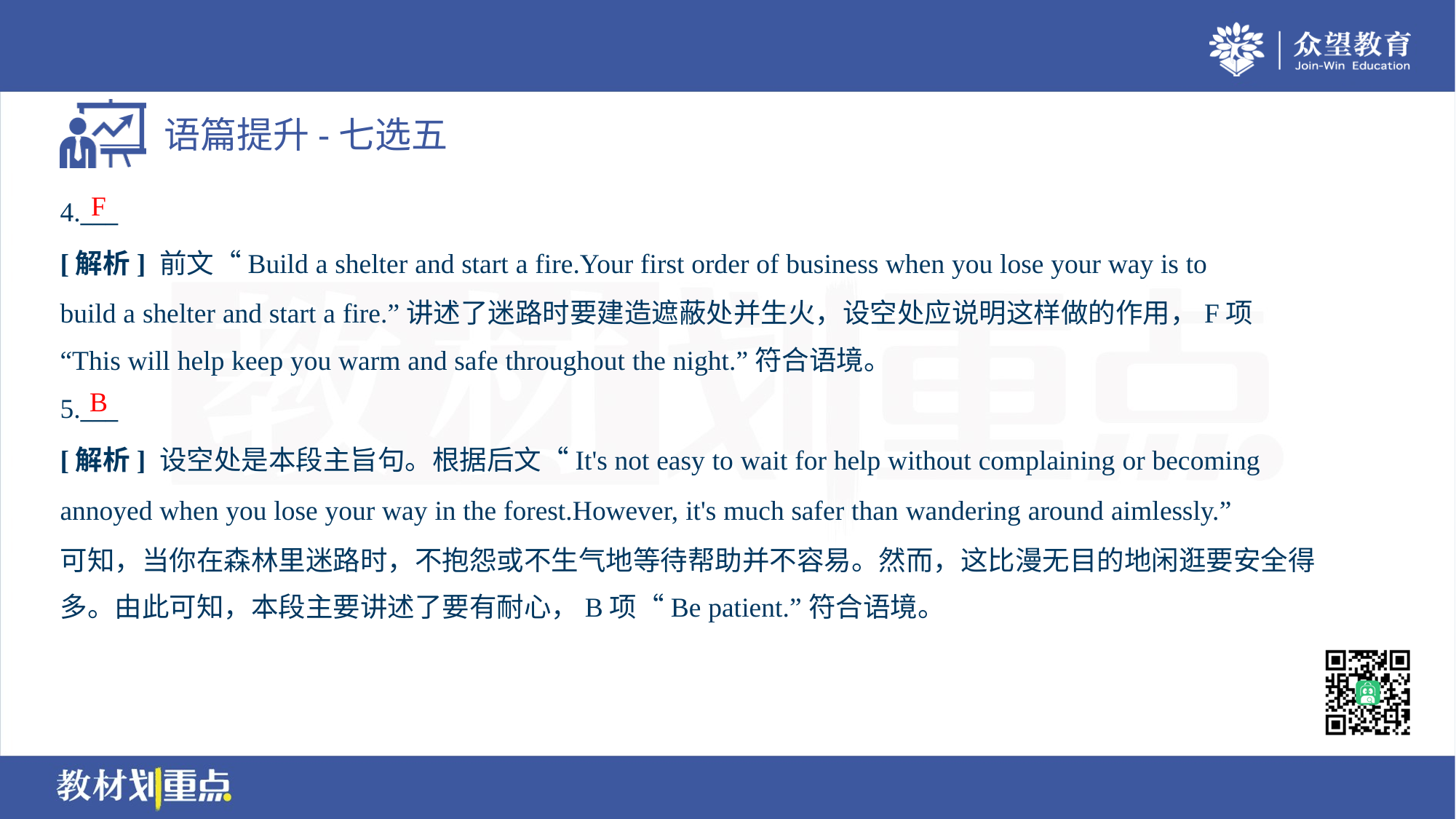

F
4.___
[解析] 前文“Build a shelter and start a fire.Your first order of business when you lose your way is to
build a shelter and start a fire.”讲述了迷路时要建造遮蔽处并生火，设空处应说明这样做的作用，F项
“This will help keep you warm and safe throughout the night.”符合语境。
B
5.___
[解析] 设空处是本段主旨句。根据后文“It's not easy to wait for help without complaining or becoming
annoyed when you lose your way in the forest.However, it's much safer than wandering around aimlessly.”
可知，当你在森林里迷路时，不抱怨或不生气地等待帮助并不容易。然而，这比漫无目的地闲逛要安全得
多。由此可知，本段主要讲述了要有耐心，B项“Be patient.”符合语境。